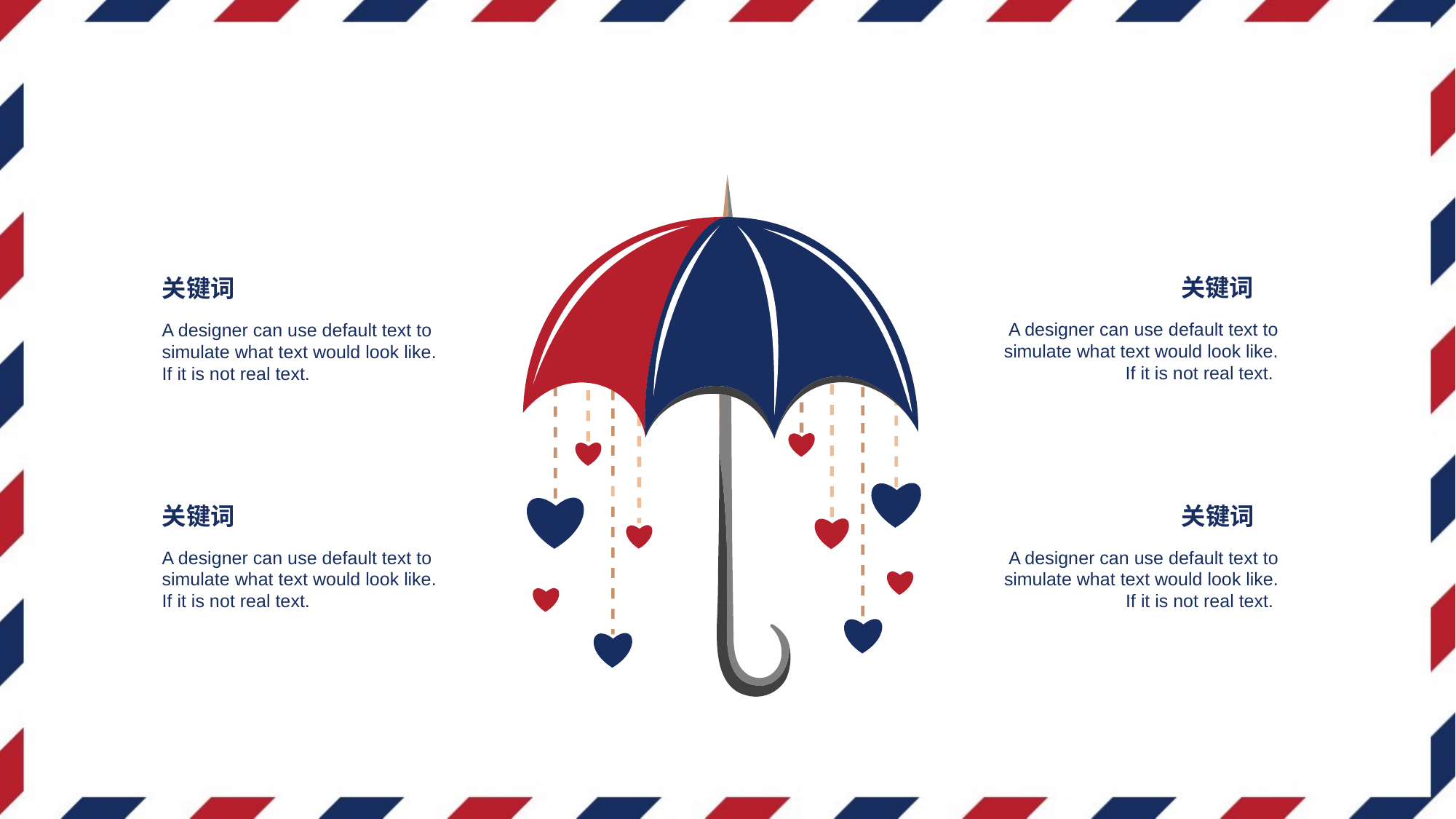

关键词
关键词
A designer can use default text to simulate what text would look like. If it is not real text.
A designer can use default text to simulate what text would look like. If it is not real text.
关键词
关键词
A designer can use default text to simulate what text would look like. If it is not real text.
A designer can use default text to simulate what text would look like. If it is not real text.